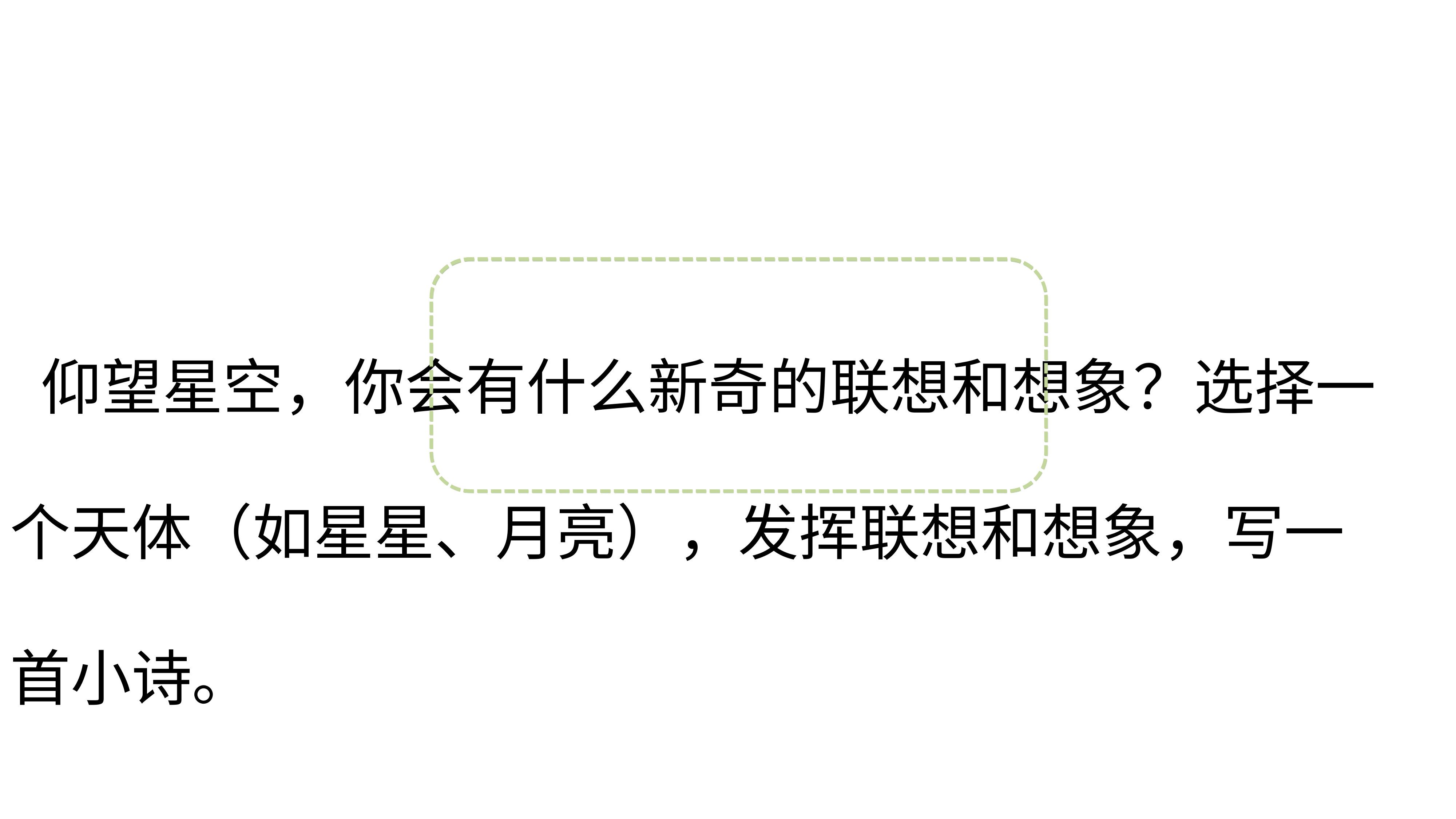

仰望星空，你会有什么新奇的联想和想象？选择一个天体（如星星、月亮），发挥联想和想象，写一首小诗。